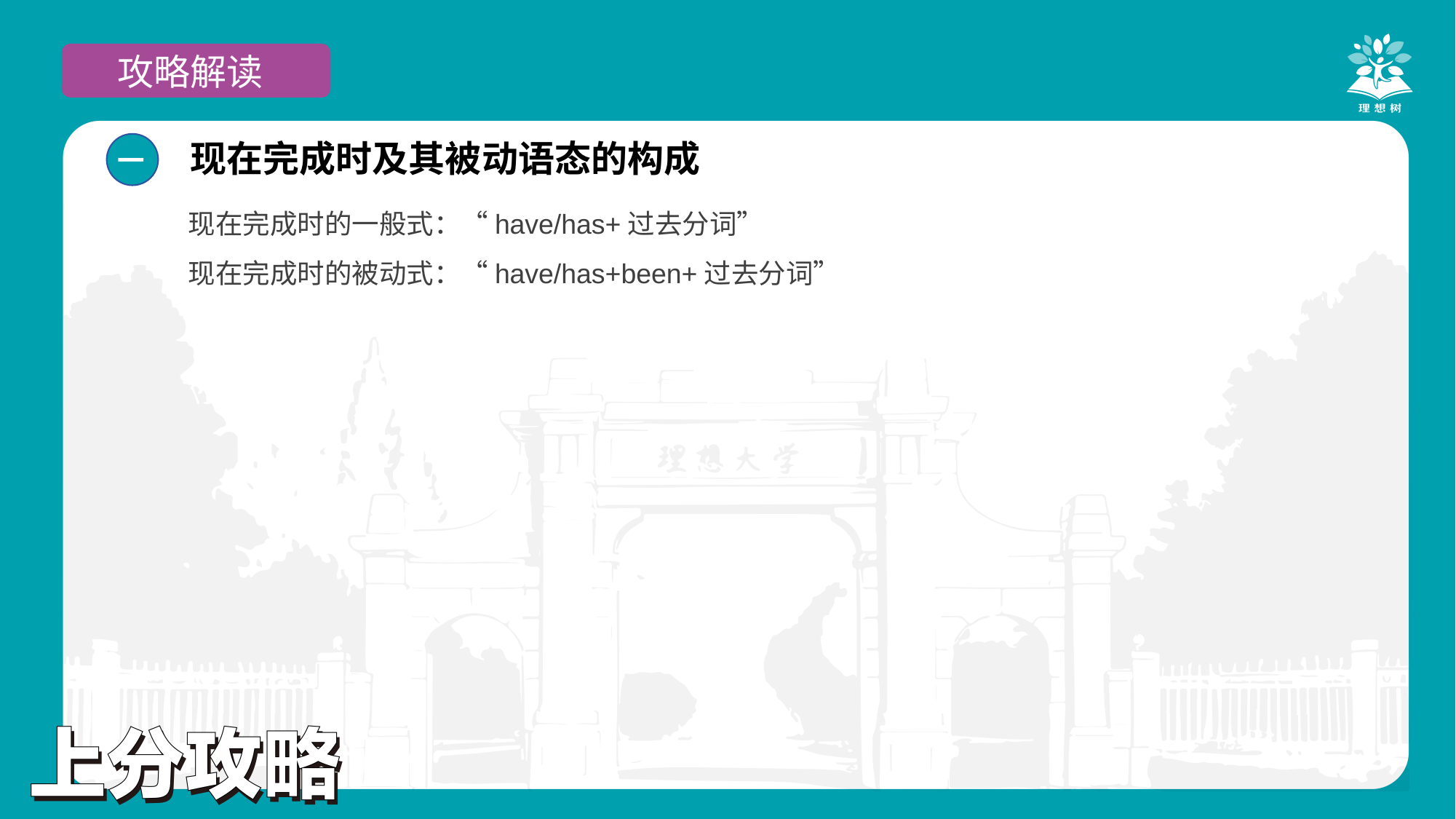

攻略解读
现在完成时及其被动语态的构成

一
现在完成时的一般式：“have/has+过去分词”
现在完成时的被动式：“have/has+been+过去分词”